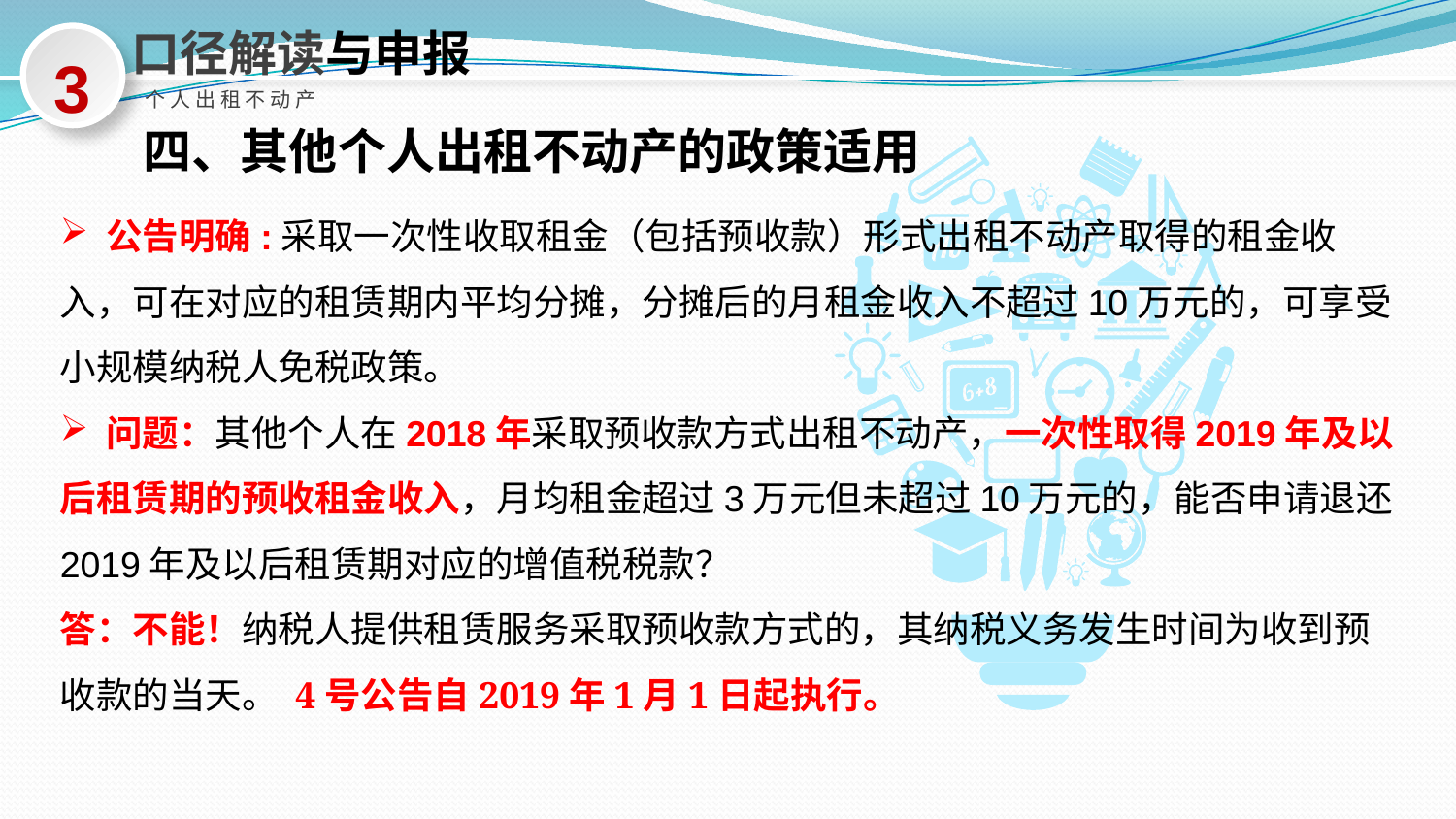

口径解读与申报

3
个人出租不动产
四、其他个人出租不动产的政策适用

 公告明确:采取一次性收取租金（包括预收款）形式出租不动产取得的租金收入，可在对应的租赁期内平均分摊，分摊后的月租金收入不超过10万元的，可享受小规模纳税人免税政策。
 问题：其他个人在2018年采取预收款方式出租不动产，一次性取得2019年及以后租赁期的预收租金收入，月均租金超过3万元但未超过10万元的，能否申请退还2019年及以后租赁期对应的增值税税款？
答：不能！纳税人提供租赁服务采取预收款方式的，其纳税义务发生时间为收到预收款的当天。 4号公告自2019年1月1日起执行。